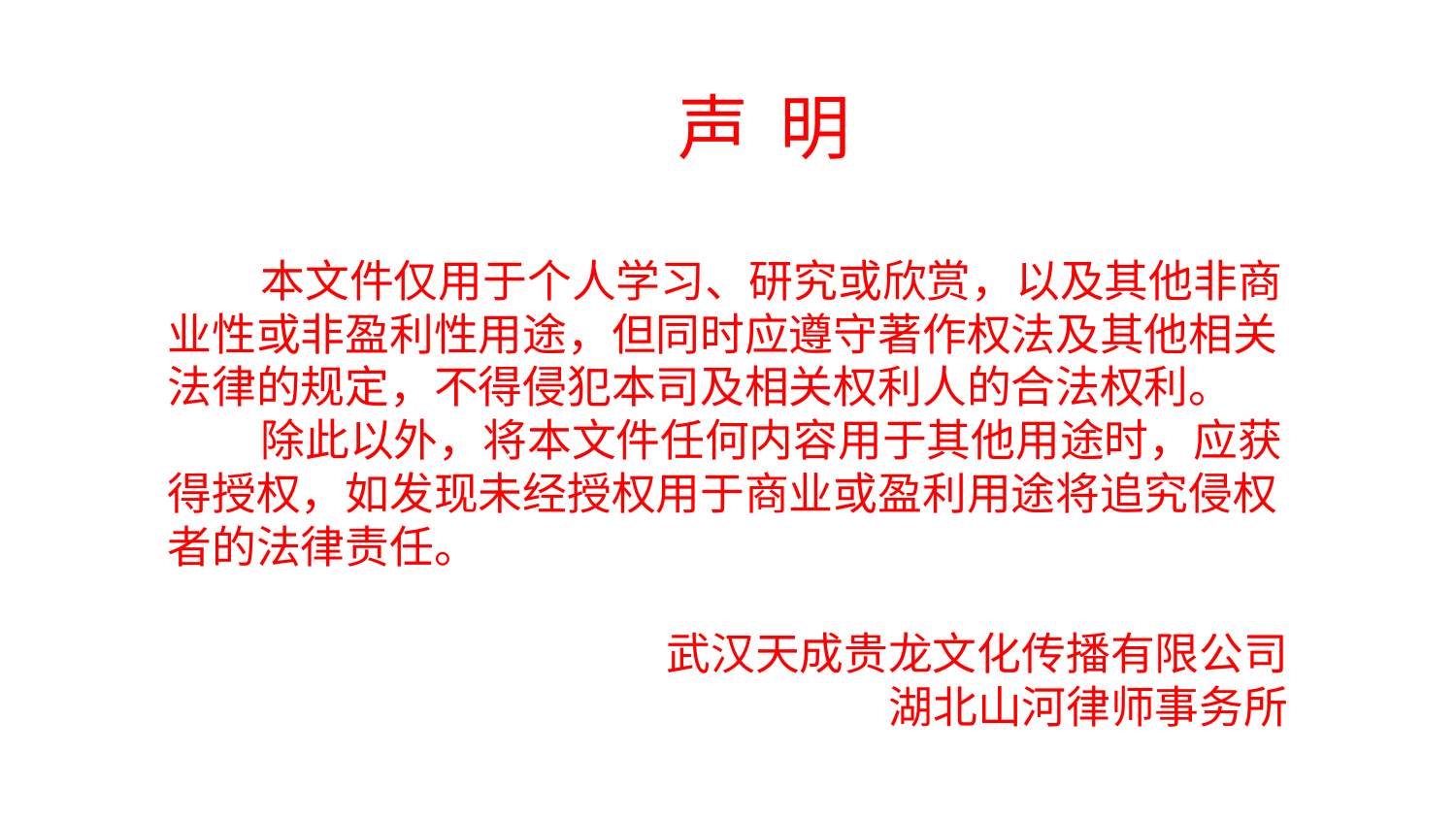

声  明

 本文件仅用于个人学习、研究或欣赏，以及其他非商业性或非盈利性用途，但同时应遵守著作权法及其他相关法律的规定，不得侵犯本司及相关权利人的合法权利。
 除此以外，将本文件任何内容用于其他用途时，应获得授权，如发现未经授权用于商业或盈利用途将追究侵权者的法律责任。

武汉天成贵龙文化传播有限公司
湖北山河律师事务所